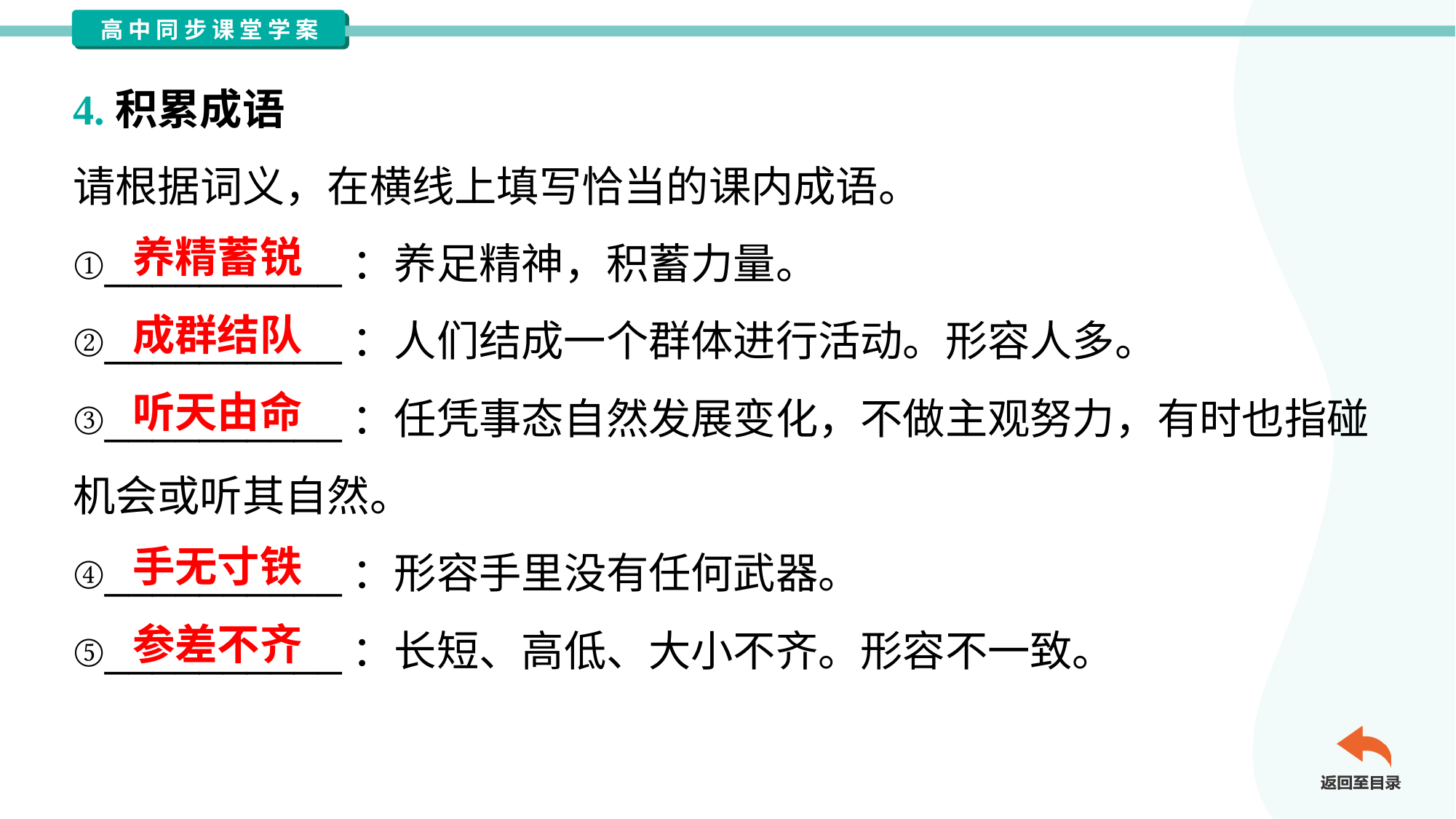

4.积累成语
请根据词义，在横线上填写恰当的课内成语。
①__________：养足精神，积蓄力量。
②__________：人们结成一个群体进行活动。形容人多。
③__________：任凭事态自然发展变化，不做主观努力，有时也指碰
机会或听其自然。
④__________：形容手里没有任何武器。
⑤__________：长短、高低、大小不齐。形容不一致。
养精蓄锐
成群结队
听天由命
手无寸铁
参差不齐